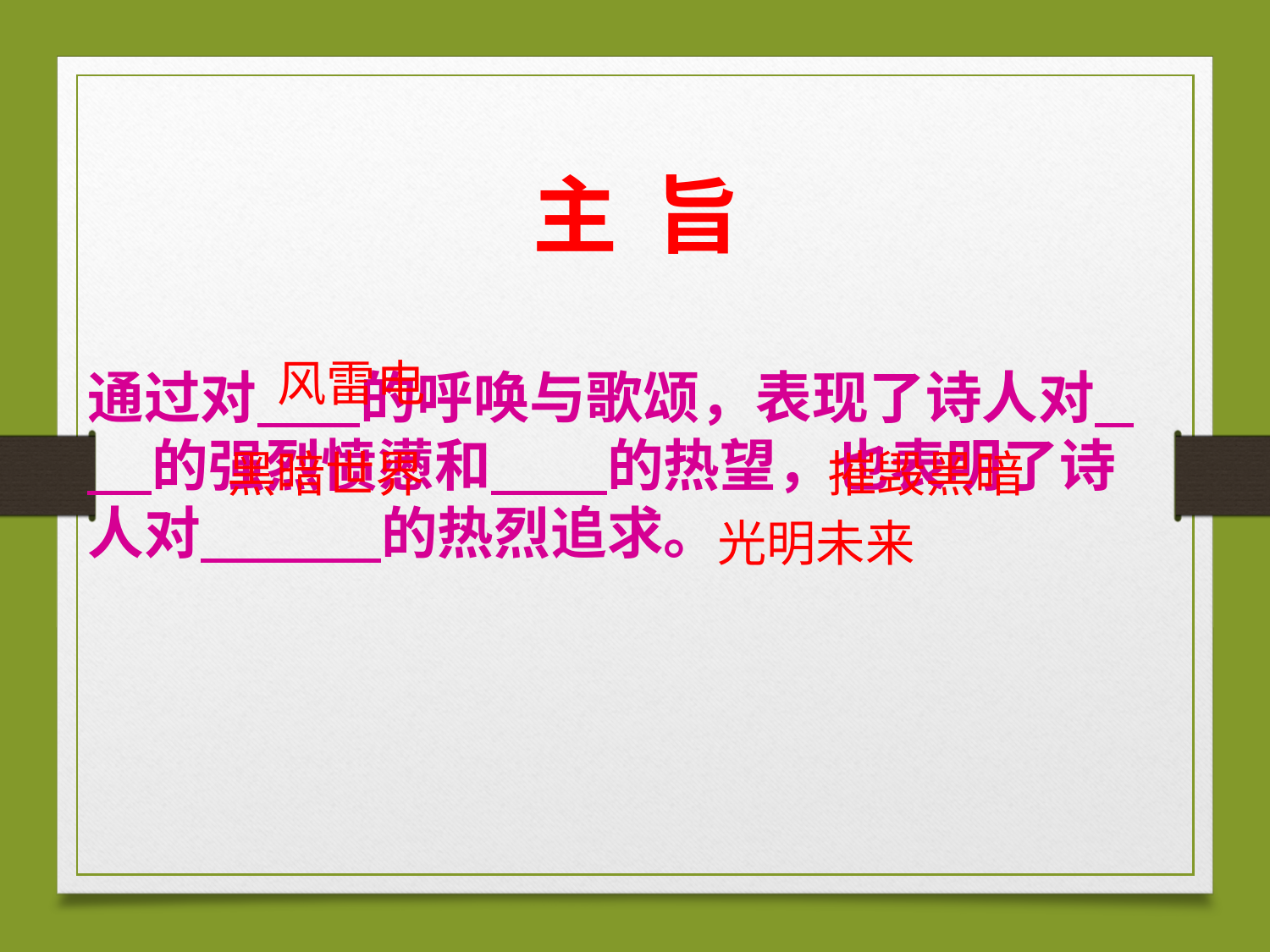

主  旨
风雷电
通过对        的呼唤与歌颂，表现了诗人对         的强烈愤懑和         的热望，也表明了诗人对              的热烈追求。
黑暗世界
摧毁黑暗
光明未来